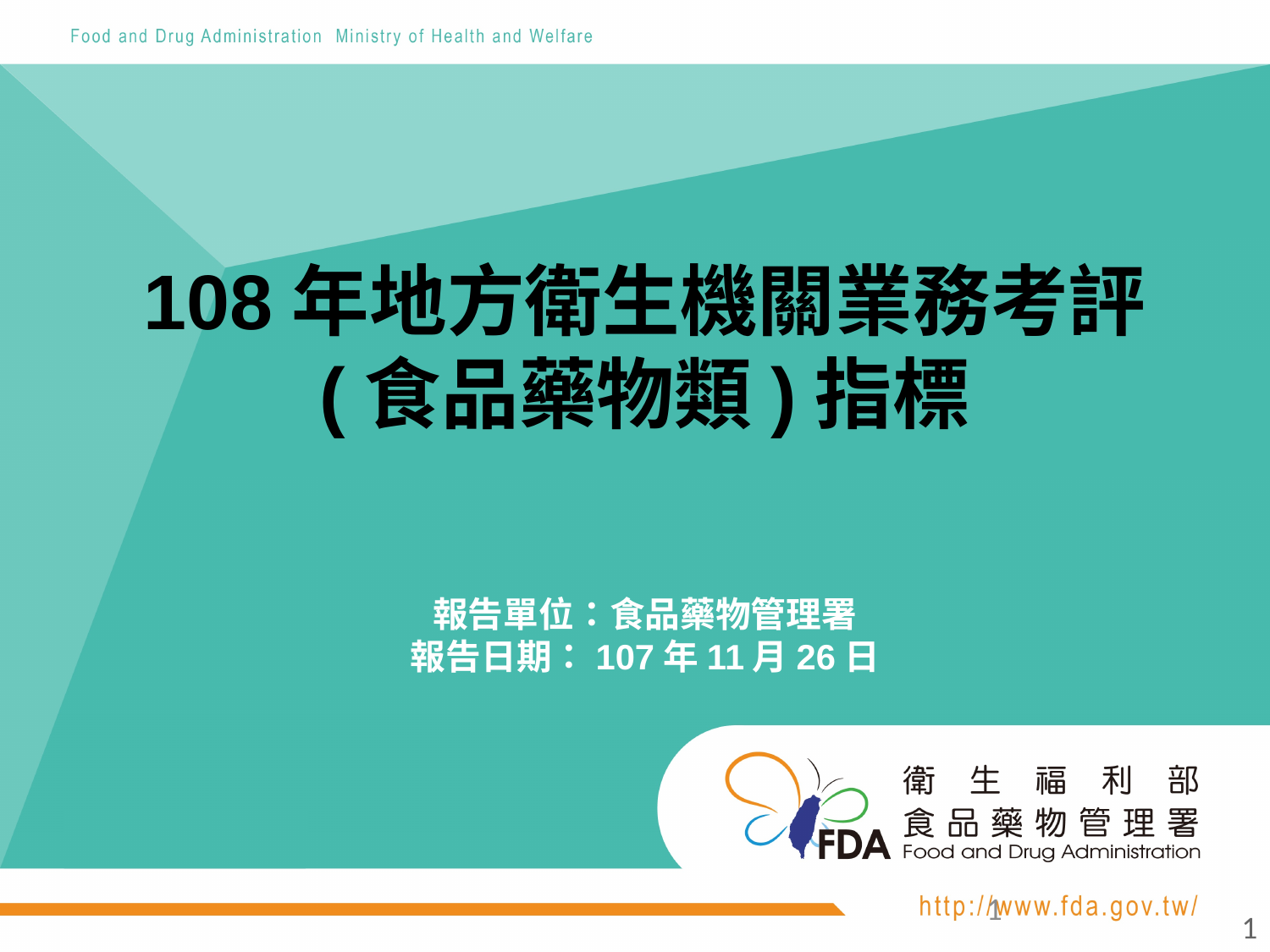

# 108年地方衛生機關業務考評 (食品藥物類)指標
報告單位：食品藥物管理署
報告日期：107年11月26日
1